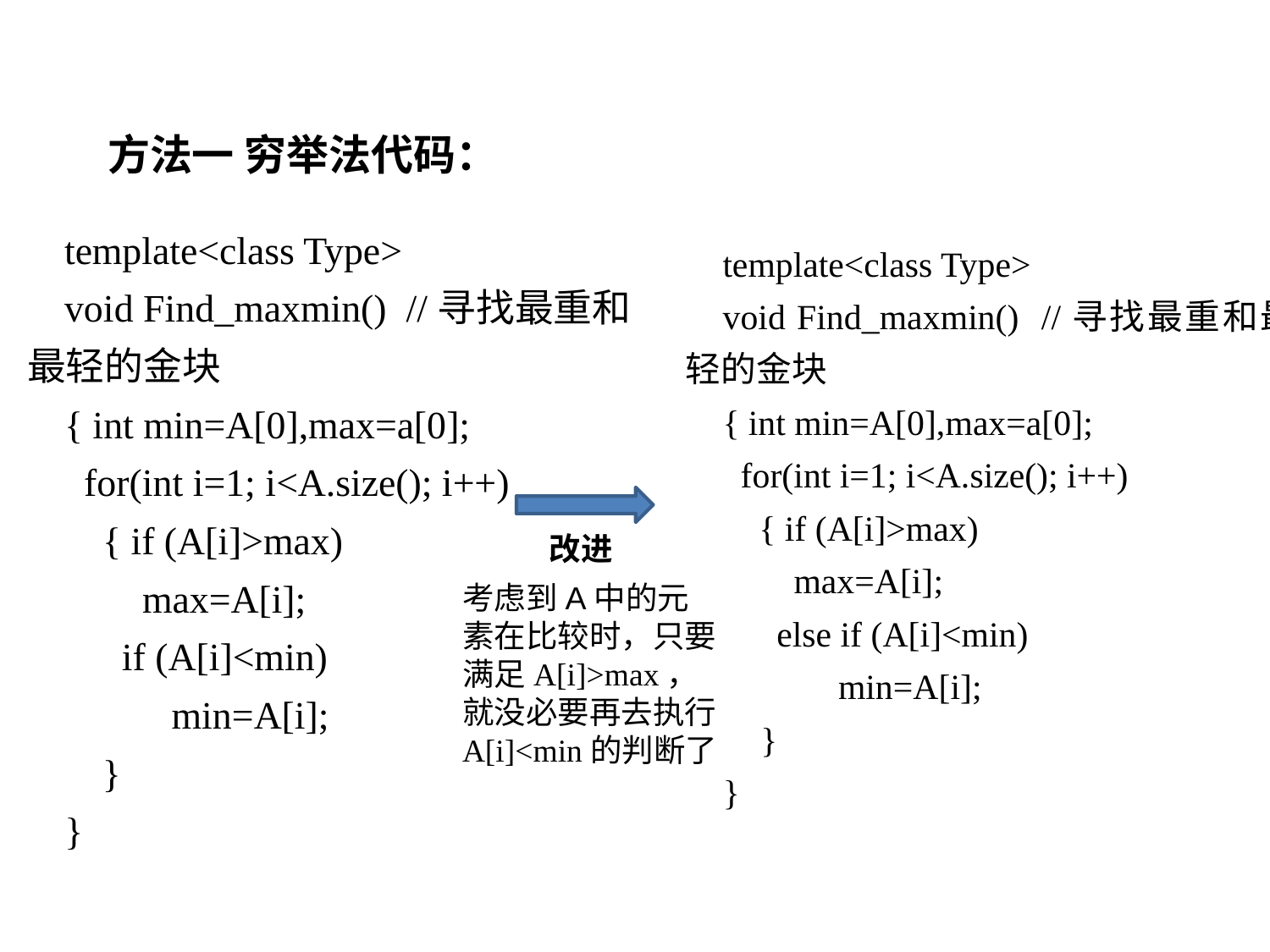

方法一 穷举法代码：

template<class Type>
void Find_maxmin()  //寻找最重和最轻的金块
{ int min=A[0],max=a[0];
  for(int i=1; i<A.size(); i++)
  { if (A[i]>max)
        max=A[i];
    if (A[i]<min)
           min=A[i];
}
}
template<class Type>
void Find_maxmin()  //寻找最重和最轻的金块
{ int min=A[0],max=a[0];
  for(int i=1; i<A.size(); i++)
  { if (A[i]>max)
        max=A[i];
    else if (A[i]<min)
             min=A[i];
}
}

改进
考虑到A中的元素在比较时，只要满足A[i]>max，就没必要再去执行A[i]<min的判断了